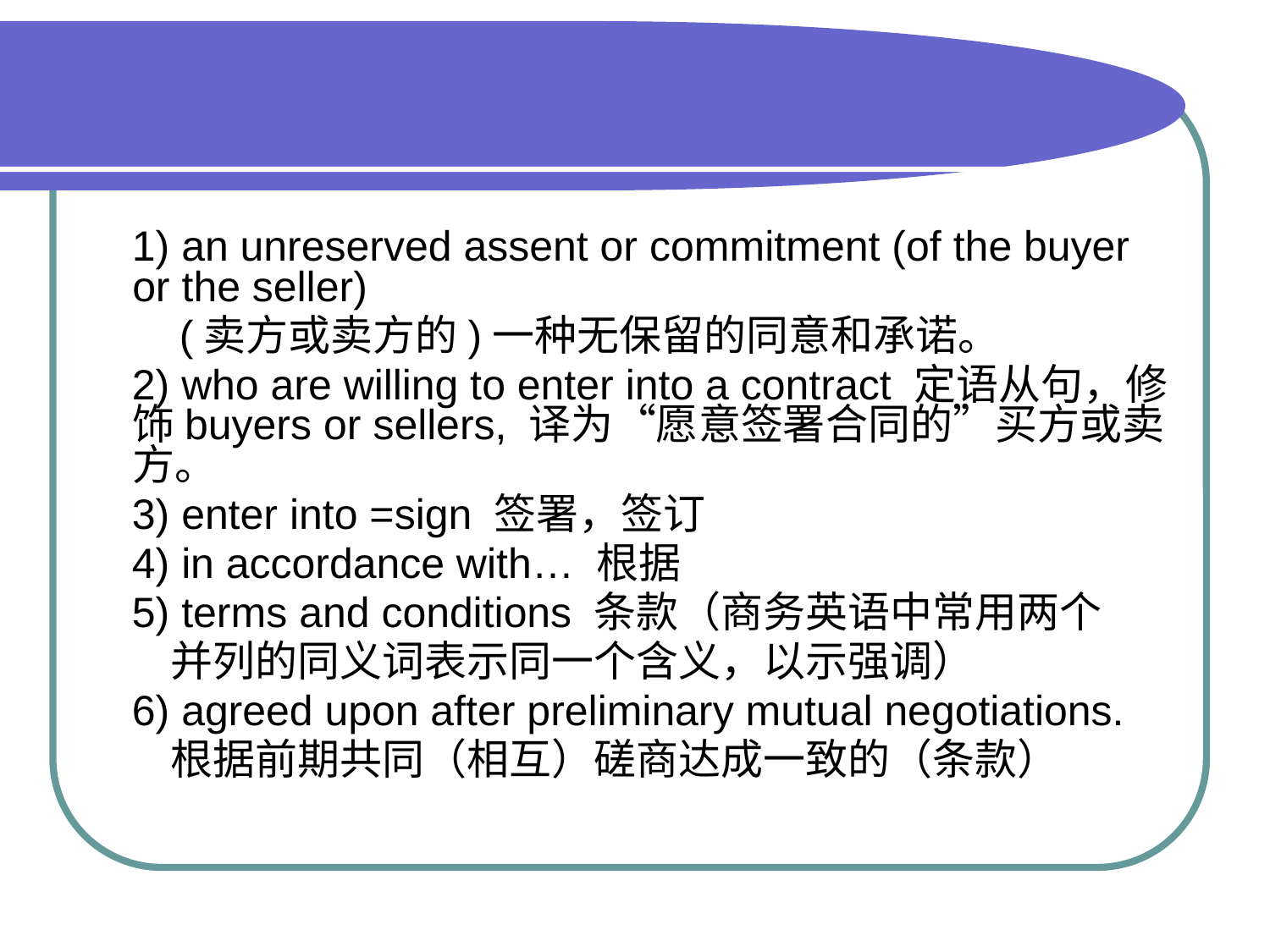

#
    1) an unreserved assent or commitment (of the buyer or the seller)
        (卖方或卖方的)一种无保留的同意和承诺。
    2) who are willing to enter into a contract 定语从句，修饰buyers or sellers, 译为“愿意签署合同的”买方或卖方。
    3) enter into =sign 签署，签订
    4) in accordance with… 根据
    5) terms and conditions 条款（商务英语中常用两个
        并列的同义词表示同一个含义，以示强调）
    6) agreed upon after preliminary mutual negotiations.
        根据前期共同（相互）磋商达成一致的（条款）